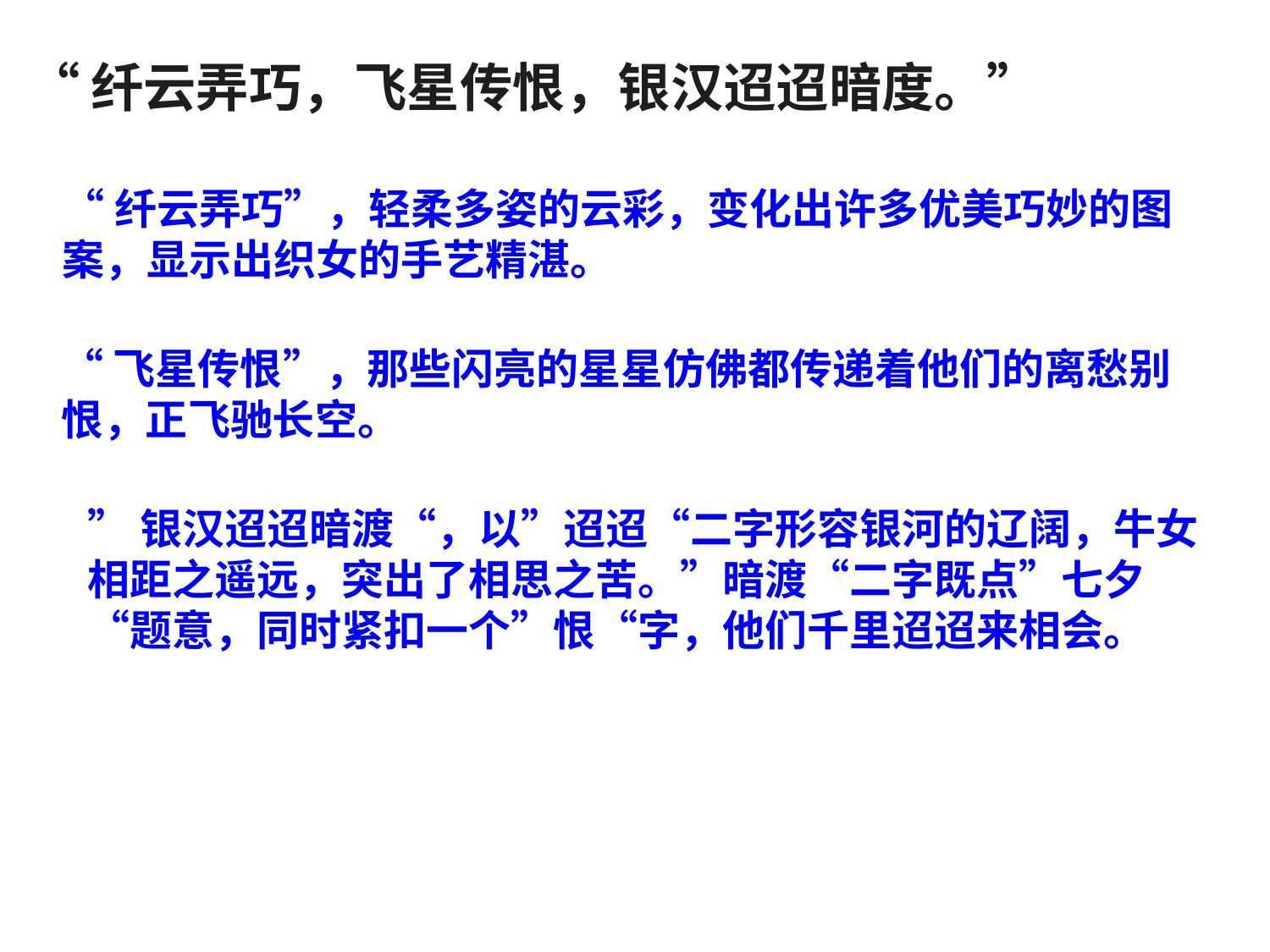

# “纤云弄巧，飞星传恨，银汉迢迢暗度。”
“纤云弄巧”，轻柔多姿的云彩，变化出许多优美巧妙的图案，显示出织女的手艺精湛。
“飞星传恨”，那些闪亮的星星仿佛都传递着他们的离愁别恨，正飞驰长空。
”银汉迢迢暗渡“，以”迢迢“二字形容银河的辽阔，牛女相距之遥远，突出了相思之苦。”暗渡“二字既点”七夕“题意，同时紧扣一个”恨“字，他们千里迢迢来相会。